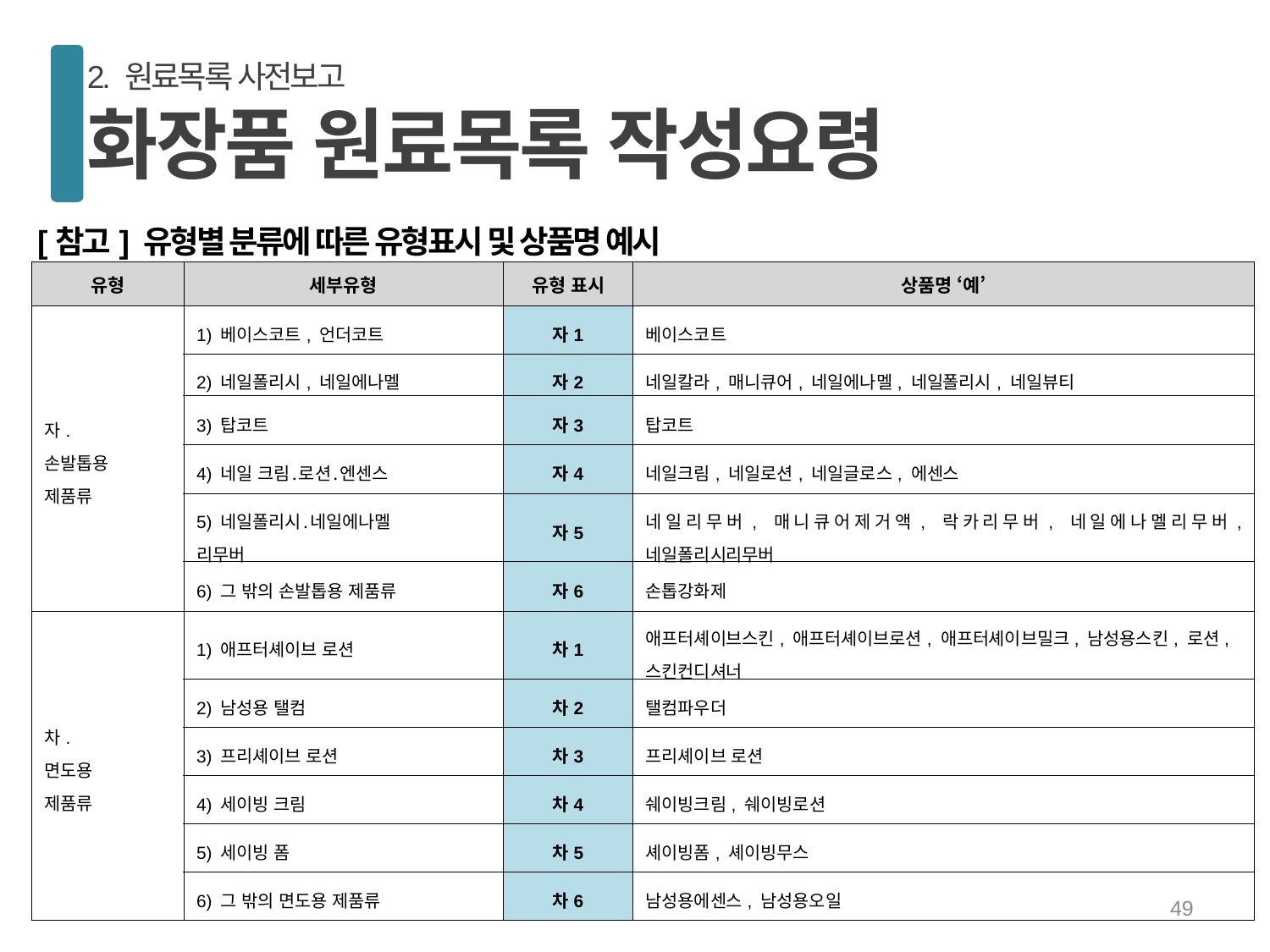

2. 원료목록 사전보고
화장품 원료목록 작성요령
[참고] 유형별 분류에 따른 유형표시 및 상품명 예시
| 유형 | 세부유형 | 유형 표시 | 상품명 ‘예’ |
| --- | --- | --- | --- |
| 자. 손발톱용 제품류 | 1) 베이스코트, 언더코트 | 자1 | 베이스코트 |
|  | 2) 네일폴리시, 네일에나멜 | 자2 | 네일칼라, 매니큐어, 네일에나멜, 네일폴리시, 네일뷰티 |
|  | 3) 탑코트 | 자3 | 탑코트 |
|  | 4) 네일 크림․로션․엔센스 | 자4 | 네일크림, 네일로션, 네일글로스, 에센스 |
|  | 5) 네일폴리시․네일에나멜 리무버 | 자5 | 네일리무버, 매니큐어제거액, 락카리무버, 네일에나멜리무버, 네일폴리시리무버 |
|  | 6) 그 밖의 손발톱용 제품류 | 자6 | 손톱강화제 |
| 차. 면도용 제품류 | 1) 애프터셰이브 로션 | 차1 | 애프터셰이브스킨, 애프터셰이브로션, 애프터셰이브밀크, 남성용스킨, 로션, 스킨컨디셔너 |
|  | 2) 남성용 탤컴 | 차2 | 탤컴파우더 |
|  | 3) 프리셰이브 로션 | 차3 | 프리셰이브 로션 |
|  | 4) 세이빙 크림 | 차4 | 쉐이빙크림, 쉐이빙로션 |
|  | 5) 세이빙 폼 | 차5 | 셰이빙폼, 셰이빙무스 |
|  | 6) 그 밖의 면도용 제품류 | 차6 | 남성용에센스, 남성용오일 |
49